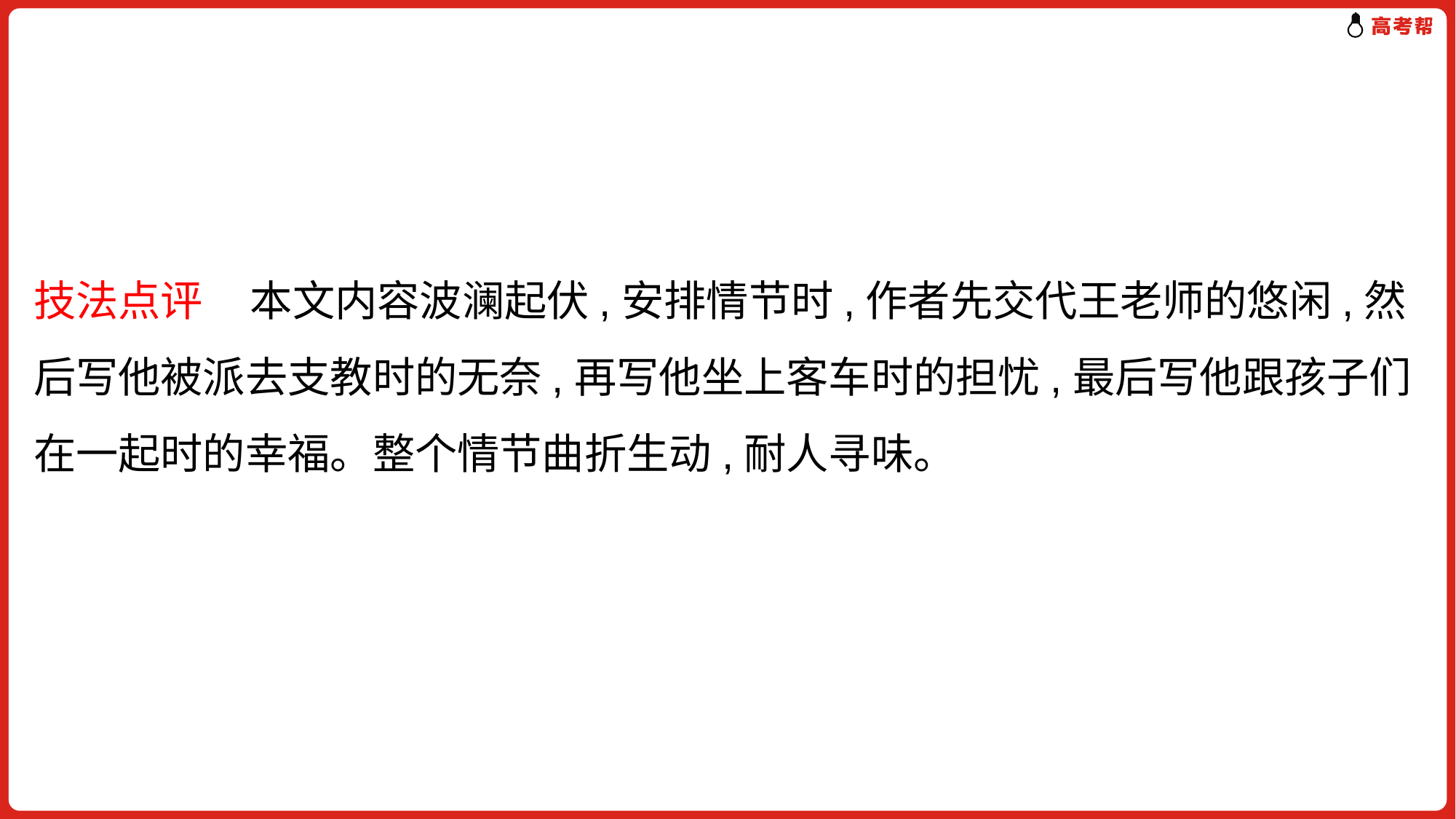

技法点评     本文内容波澜起伏,安排情节时,作者先交代王老师的悠闲,然后写他被派去支教时的无奈,再写他坐上客车时的担忧,最后写他跟孩子们在一起时的幸福。整个情节曲折生动,耐人寻味。